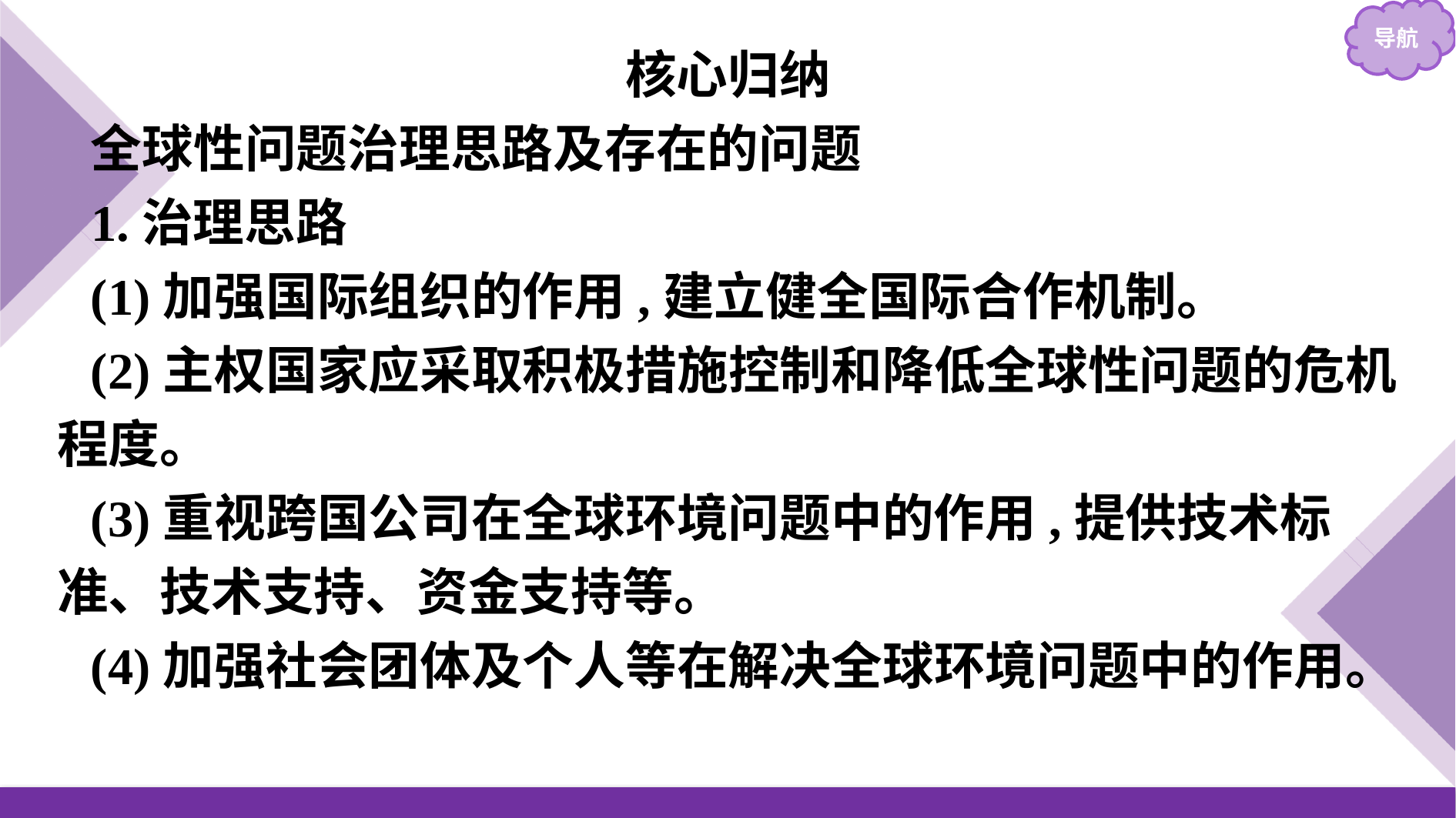

核心归纳
全球性问题治理思路及存在的问题
1.治理思路
(1)加强国际组织的作用,建立健全国际合作机制。
(2)主权国家应采取积极措施控制和降低全球性问题的危机程度。
(3)重视跨国公司在全球环境问题中的作用,提供技术标准、技术支持、资金支持等。
(4)加强社会团体及个人等在解决全球环境问题中的作用。